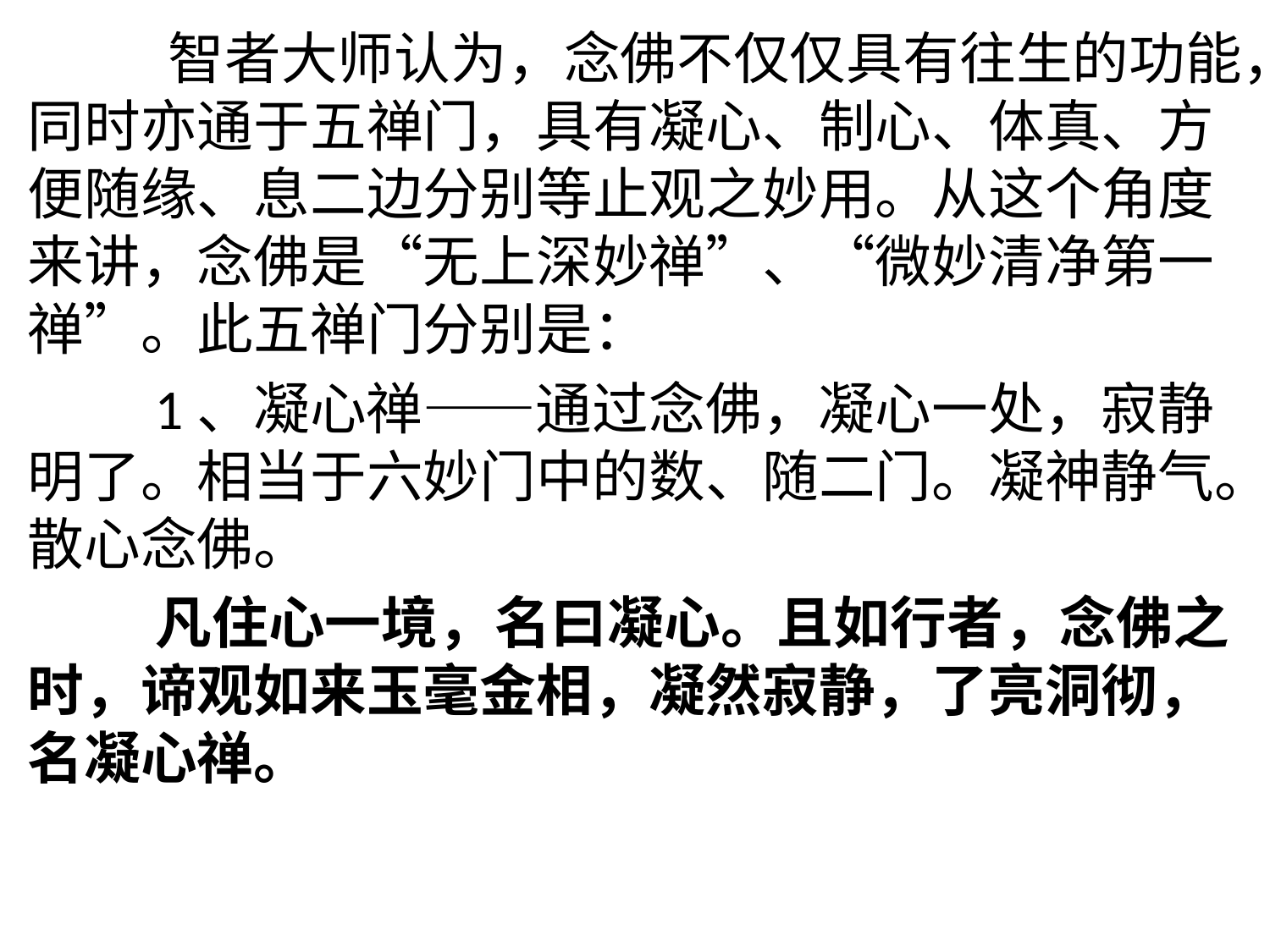

智者大师认为，念佛不仅仅具有往生的功能，同时亦通于五禅门，具有凝心、制心、体真、方便随缘、息二边分别等止观之妙用。从这个角度来讲，念佛是“无上深妙禅”、“微妙清净第一禅”。此五禅门分别是：
          1、凝心禅——通过念佛，凝心一处，寂静明了。相当于六妙门中的数、随二门。凝神静气。散心念佛。
         凡住心一境，名曰凝心。且如行者，念佛之时，谛观如来玉毫金相，凝然寂静，了亮洞彻，名凝心禅。